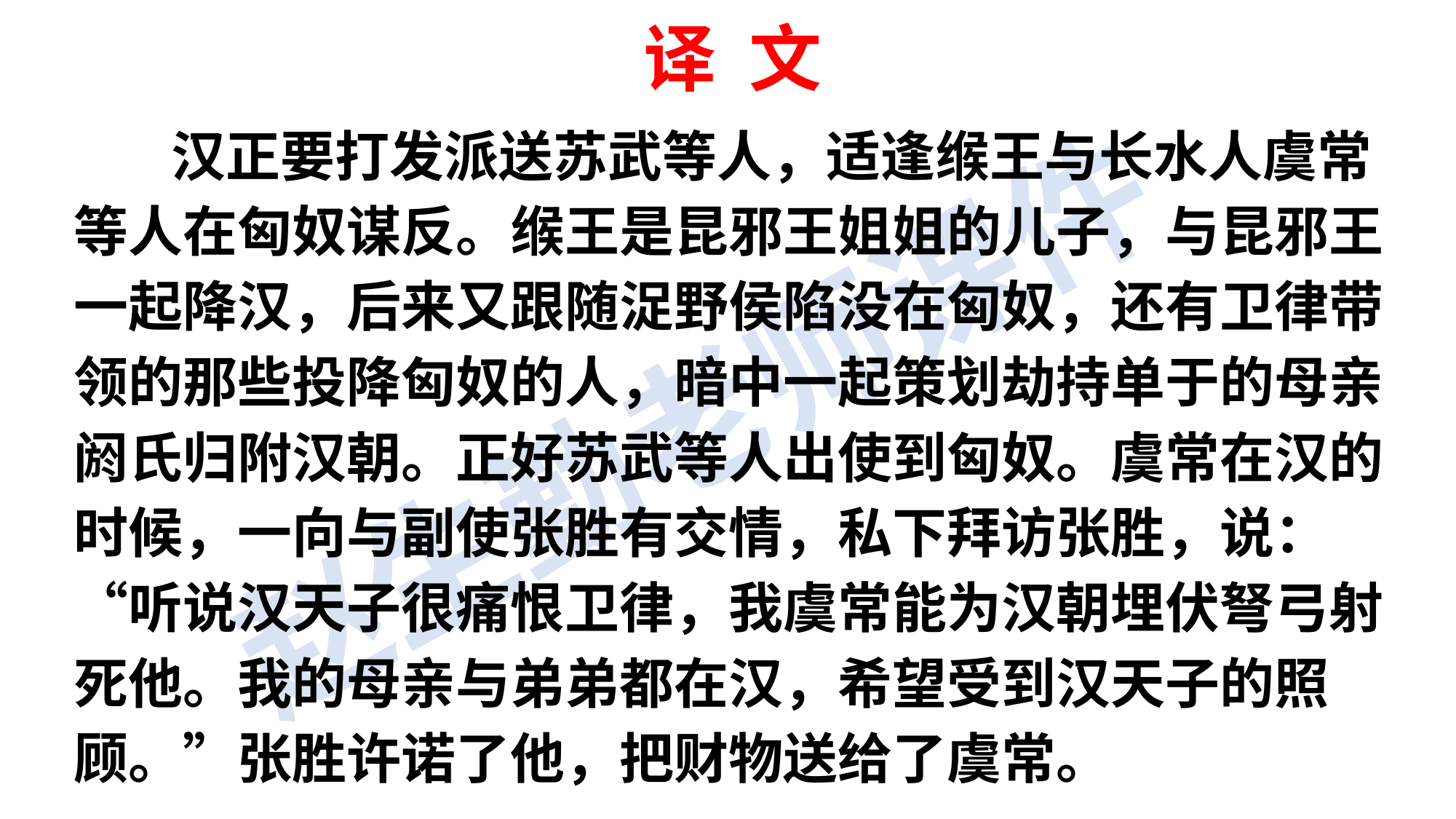

译  文
　　汉正要打发派送苏武等人，适逢缑王与长水人虞常等人在匈奴谋反。缑王是昆邪王姐姐的儿子，与昆邪王一起降汉，后来又跟随浞野侯陷没在匈奴，还有卫律带领的那些投降匈奴的人，暗中一起策划劫持单于的母亲阏氏归附汉朝。正好苏武等人出使到匈奴。虞常在汉的时候，一向与副使张胜有交情，私下拜访张胜，说：“听说汉天子很痛恨卫律，我虞常能为汉朝埋伏弩弓射死他。我的母亲与弟弟都在汉，希望受到汉天子的照顾。”张胜许诺了他，把财物送给了虞常。